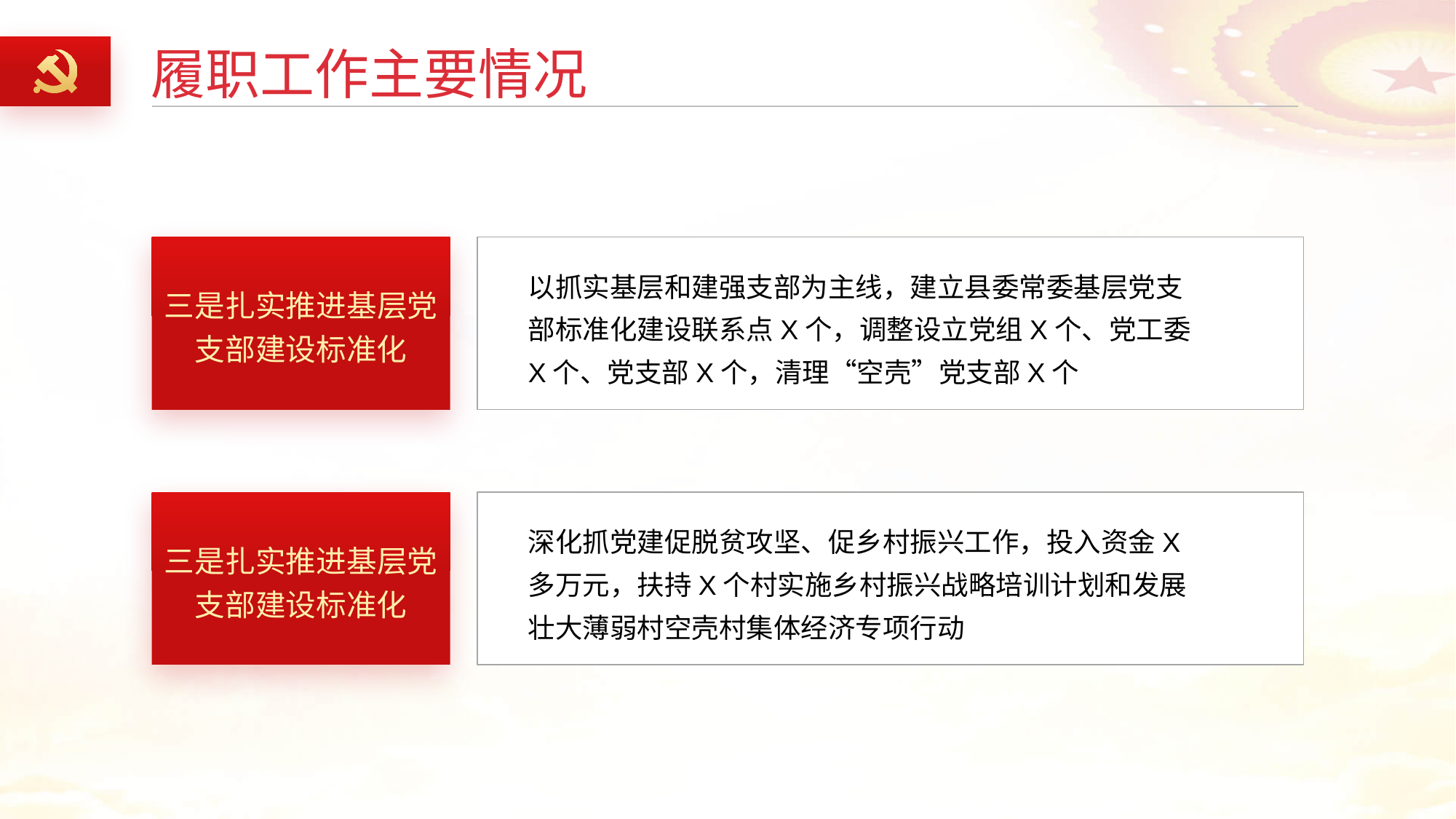

履职工作主要情况

三是扎实推进基层党支部建设标准化

以抓实基层和建强支部为主线，建立县委常委基层党支部标准化建设联系点X个，调整设立党组X个、党工委X个、党支部X个，清理“空壳”党支部X个
三是扎实推进基层党支部建设标准化

深化抓党建促脱贫攻坚、促乡村振兴工作，投入资金X多万元，扶持X个村实施乡村振兴战略培训计划和发展壮大薄弱村空壳村集体经济专项行动